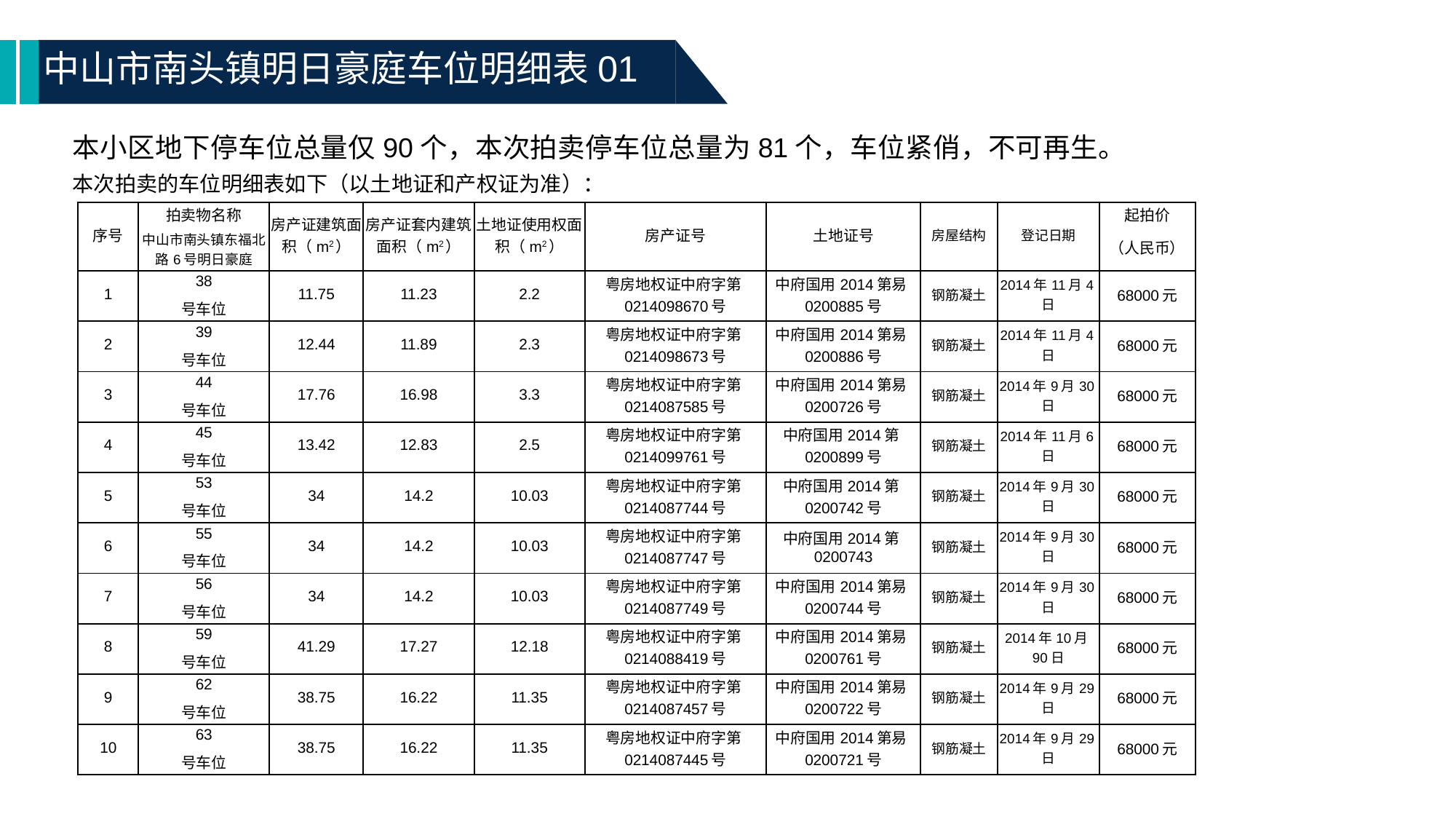

中山市南头镇明日豪庭车位明细表01

本小区地下停车位总量仅90个，本次拍卖停车位总量为81个，车位紧俏，不可再生。
本次拍卖的车位明细表如下（以土地证和产权证为准）：
| 序号 | 拍卖物名称 | 房产证建筑面积（m2） | 房产证套内建筑面积（m2） | 土地证使用权面积（m2） | 房产证号 | 土地证号 | 房屋结构 | 登记日期 | 起拍价 |
| --- | --- | --- | --- | --- | --- | --- | --- | --- | --- |
|  | 中山市南头镇东福北路6号明日豪庭 |  |  |  |  |  |  |  | （人民币） |
| 1 | 38 | 11.75 | 11.23 | 2.2 | 粤房地权证中府字第0214098670号 | 中府国用2014第易0200885号 | 钢筋凝土 | 2014年11月4日 | 68000元 |
|  | 号车位 |  |  |  |  |  |  |  |  |
| 2 | 39 | 12.44 | 11.89 | 2.3 | 粤房地权证中府字第0214098673号 | 中府国用2014第易0200886号 | 钢筋凝土 | 2014年11月4日 | 68000元 |
|  | 号车位 |  |  |  |  |  |  |  |  |
| 3 | 44 | 17.76 | 16.98 | 3.3 | 粤房地权证中府字第0214087585号 | 中府国用2014第易0200726号 | 钢筋凝土 | 2014年9月30日 | 68000元 |
|  | 号车位 |  |  |  |  |  |  |  |  |
| 4 | 45 | 13.42 | 12.83 | 2.5 | 粤房地权证中府字第0214099761号 | 中府国用2014第0200899号 | 钢筋凝土 | 2014年11月6日 | 68000元 |
|  | 号车位 |  |  |  |  |  |  |  |  |
| 5 | 53 | 34 | 14.2 | 10.03 | 粤房地权证中府字第0214087744号 | 中府国用2014第0200742号 | 钢筋凝土 | 2014年9月30日 | 68000元 |
|  | 号车位 |  |  |  |  |  |  |  |  |
| 6 | 55 | 34 | 14.2 | 10.03 | 粤房地权证中府字第0214087747号 | 中府国用2014第0200743 | 钢筋凝土 | 2014年9月30日 | 68000元 |
|  | 号车位 |  |  |  |  |  |  |  |  |
| 7 | 56 | 34 | 14.2 | 10.03 | 粤房地权证中府字第0214087749号 | 中府国用2014第易0200744号 | 钢筋凝土 | 2014年9月30日 | 68000元 |
|  | 号车位 |  |  |  |  |  |  |  |  |
| 8 | 59 | 41.29 | 17.27 | 12.18 | 粤房地权证中府字第0214088419号 | 中府国用2014第易0200761号 | 钢筋凝土 | 2014年10月90日 | 68000元 |
|  | 号车位 |  |  |  |  |  |  |  |  |
| 9 | 62 | 38.75 | 16.22 | 11.35 | 粤房地权证中府字第0214087457号 | 中府国用2014第易0200722号 | 钢筋凝土 | 2014年9月29日 | 68000元 |
|  | 号车位 |  |  |  |  |  |  |  |  |
| 10 | 63 | 38.75 | 16.22 | 11.35 | 粤房地权证中府字第0214087445号 | 中府国用2014第易0200721号 | 钢筋凝土 | 2014年9月29日 | 68000元 |
|  | 号车位 |  |  |  |  |  |  |  |  |